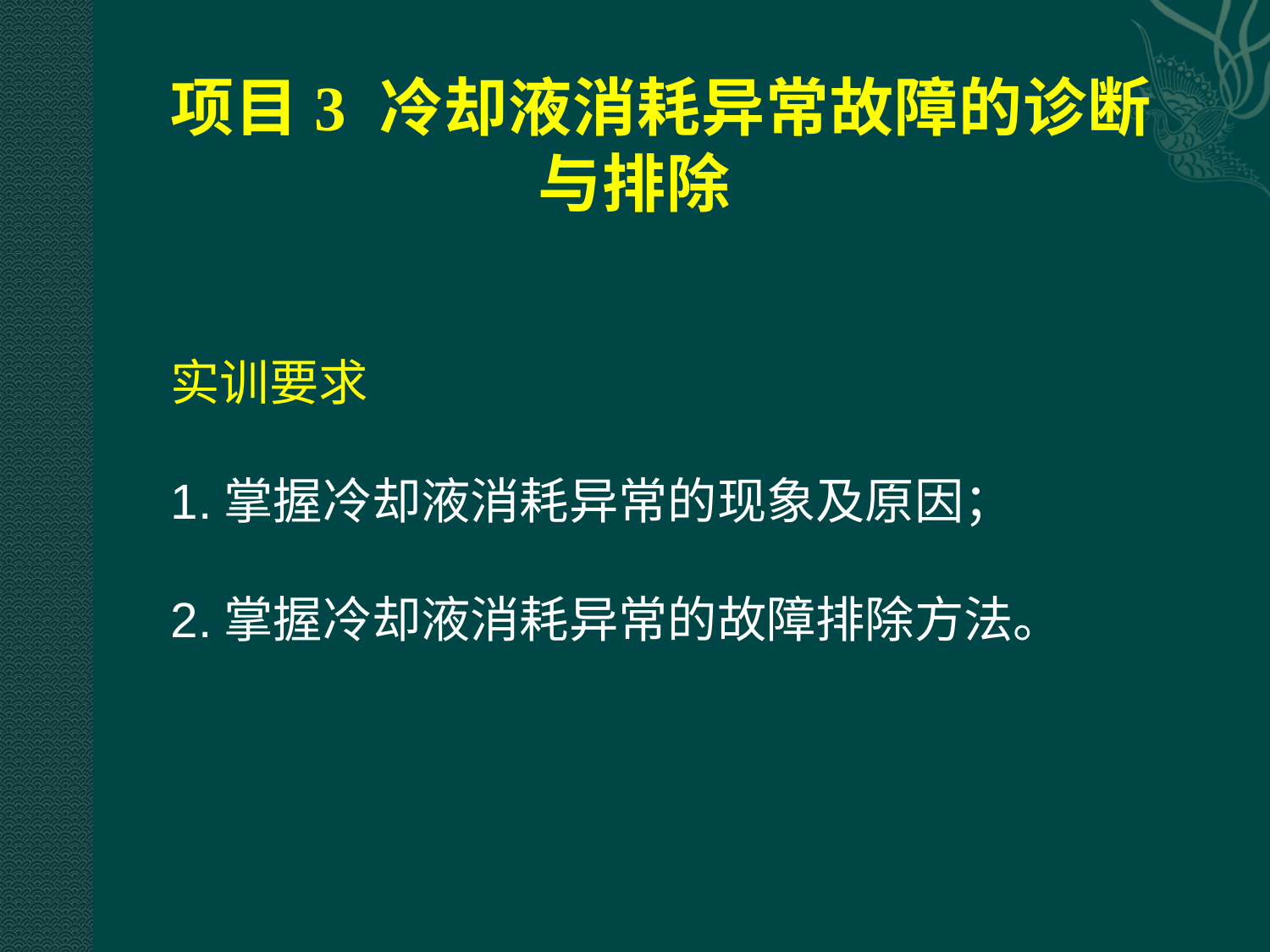

项目3 冷却液消耗异常故障的诊断
                       与排除
实训要求
1.掌握冷却液消耗异常的现象及原因；
2.掌握冷却液消耗异常的故障排除方法。